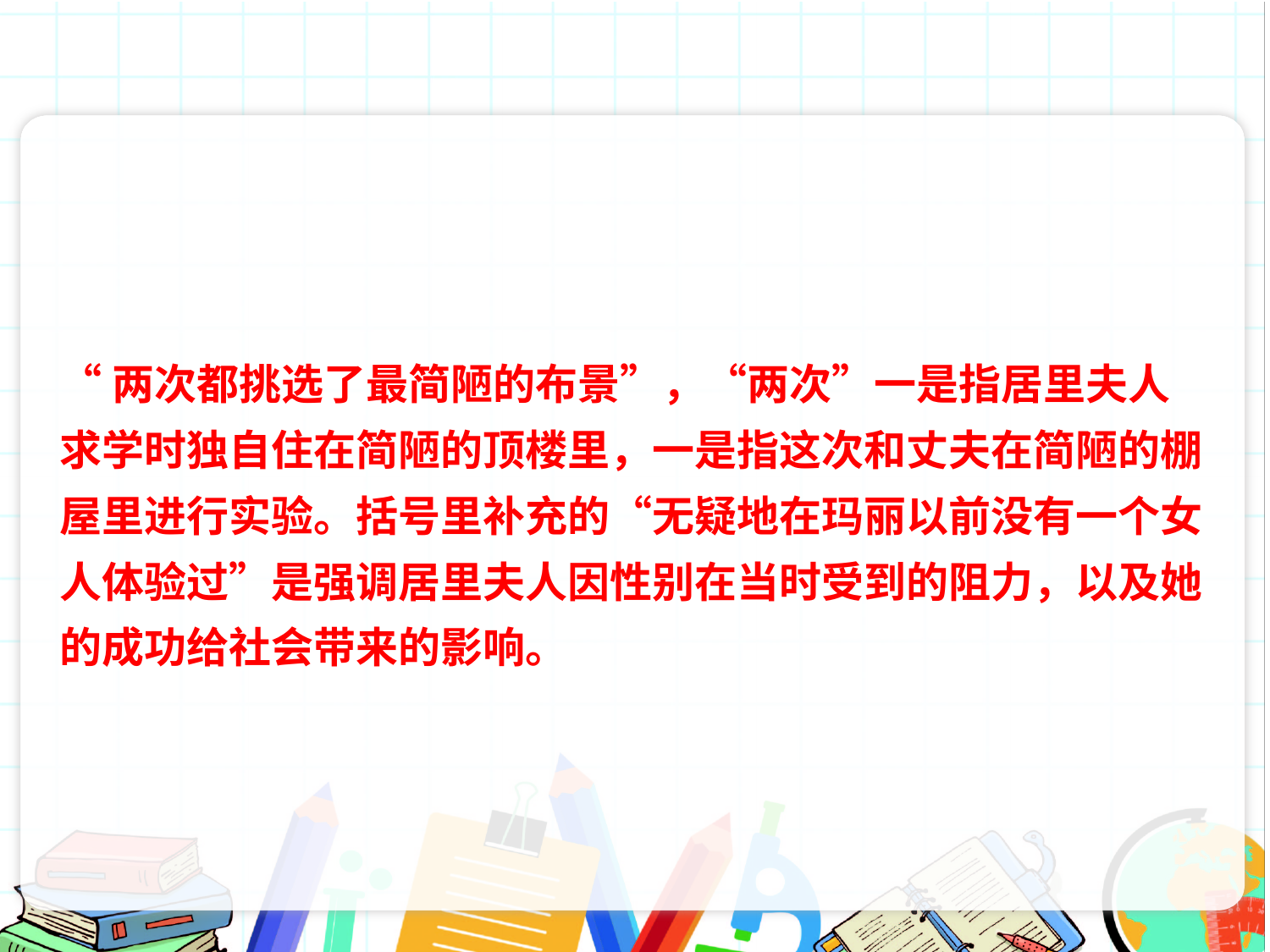

“两次都挑选了最简陋的布景”，“两次”一是指居里夫人求学时独自住在简陋的顶楼里，一是指这次和丈夫在简陋的棚屋里进行实验。括号里补充的“无疑地在玛丽以前没有一个女人体验过”是强调居里夫人因性别在当时受到的阻力，以及她的成功给社会带来的影响。